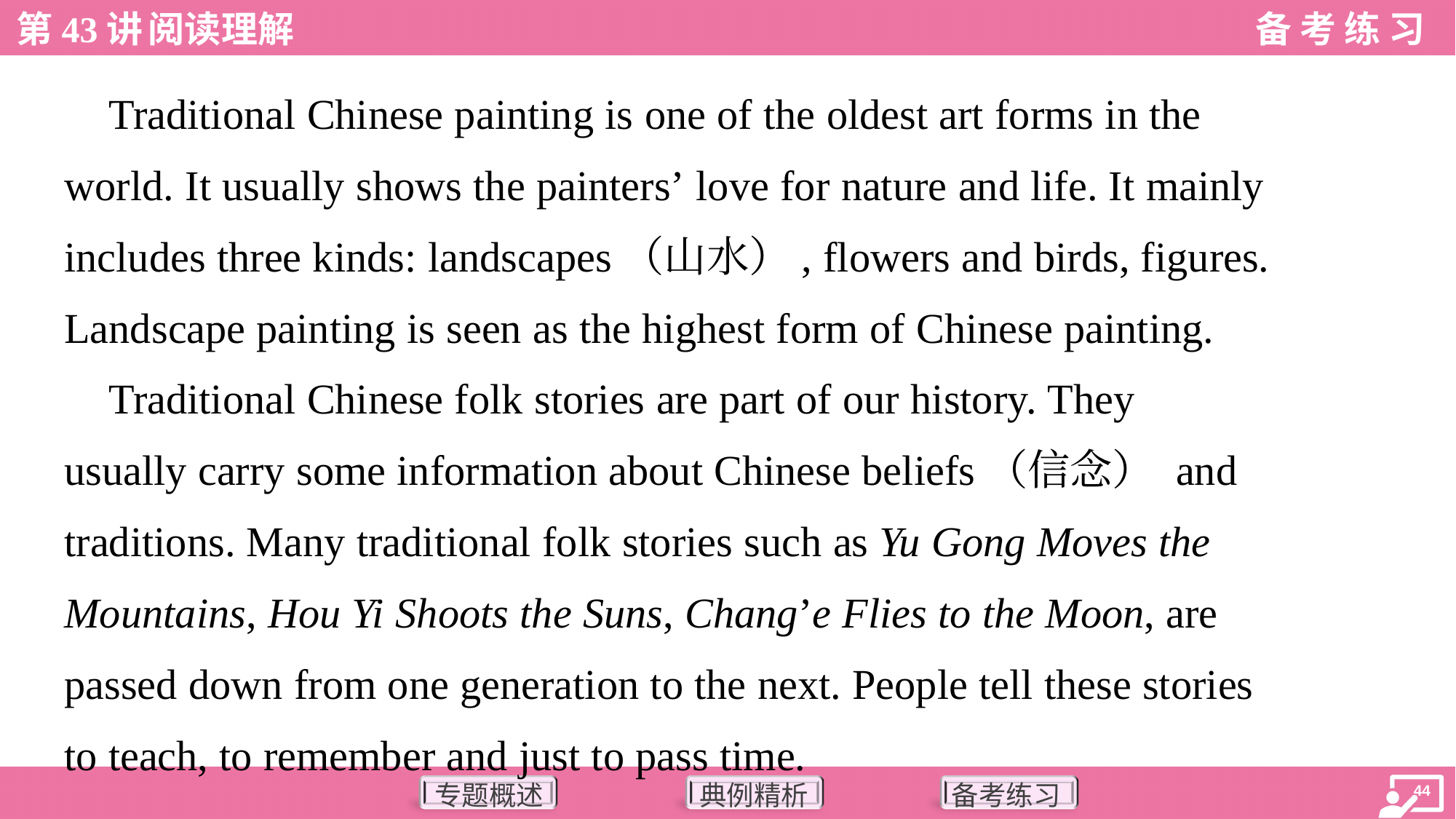

Traditional Chinese painting is one of the oldest art forms in the
world. It usually shows the painters’ love for nature and life. It mainly
includes three kinds: landscapes（山水）, flowers and birds, figures.
Landscape painting is seen as the highest form of Chinese painting.
    Traditional Chinese folk stories are part of our history. They
usually carry some information about Chinese beliefs（信念） and
traditions. Many traditional folk stories such as Yu Gong Moves the
Mountains, Hou Yi Shoots the Suns, Chang’e Flies to the Moon, are
passed down from one generation to the next. People tell these stories
to teach, to remember and just to pass time.